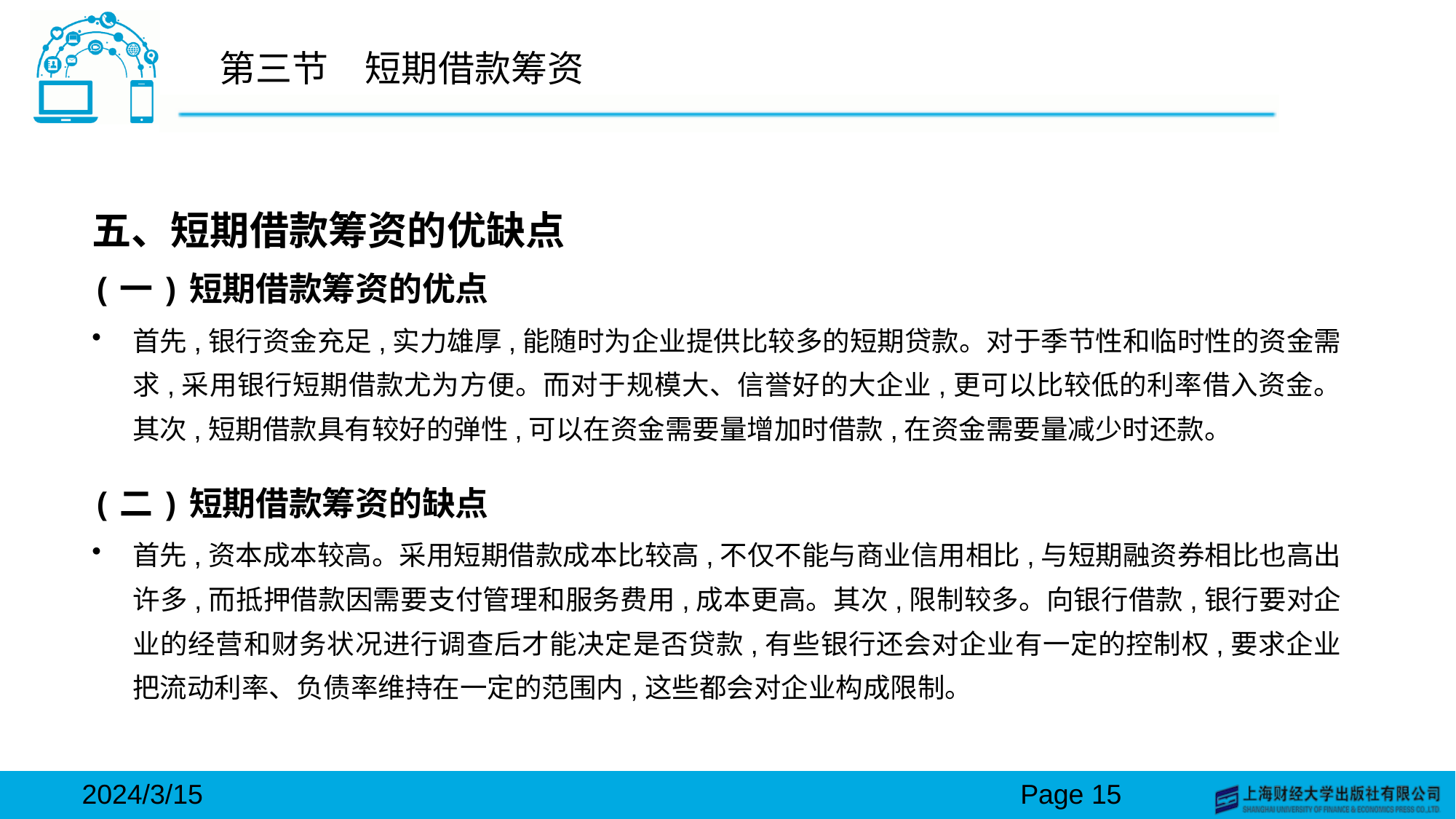

# 第三节　短期借款筹资
五、短期借款筹资的优缺点
(一)短期借款筹资的优点
首先,银行资金充足,实力雄厚,能随时为企业提供比较多的短期贷款。对于季节性和临时性的资金需求,采用银行短期借款尤为方便。而对于规模大、信誉好的大企业,更可以比较低的利率借入资金。其次,短期借款具有较好的弹性,可以在资金需要量增加时借款,在资金需要量减少时还款。
(二)短期借款筹资的缺点
首先,资本成本较高。采用短期借款成本比较高,不仅不能与商业信用相比,与短期融资券相比也高出许多,而抵押借款因需要支付管理和服务费用,成本更高。其次,限制较多。向银行借款,银行要对企业的经营和财务状况进行调查后才能决定是否贷款,有些银行还会对企业有一定的控制权,要求企业把流动利率、负债率维持在一定的范围内,这些都会对企业构成限制。

2024/3/15
Page 15